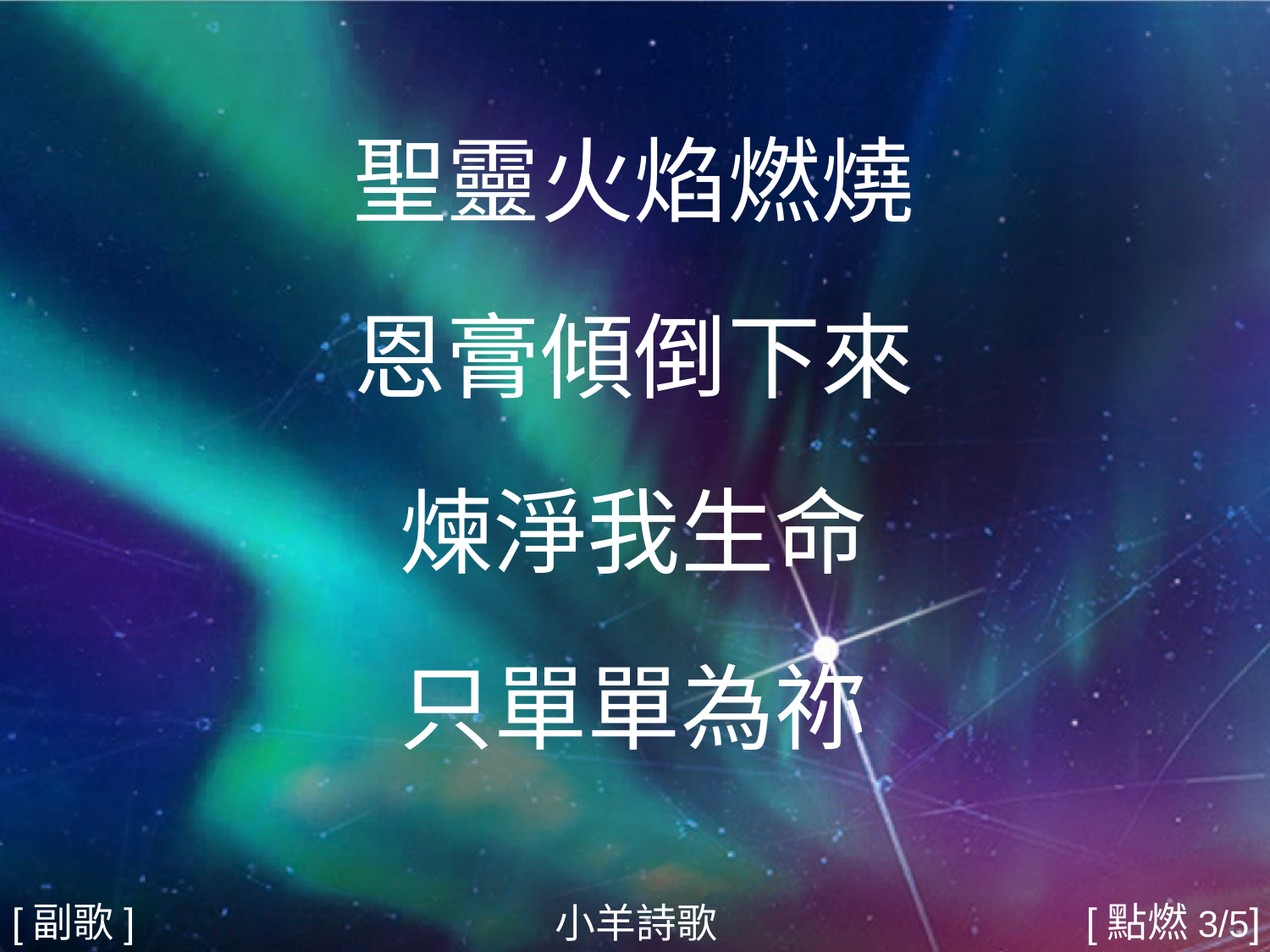

聖靈火焰燃燒

恩膏傾倒下來

煉淨我生命

只單單為祢

#

[副歌]
[點燃3/5]
小羊詩歌